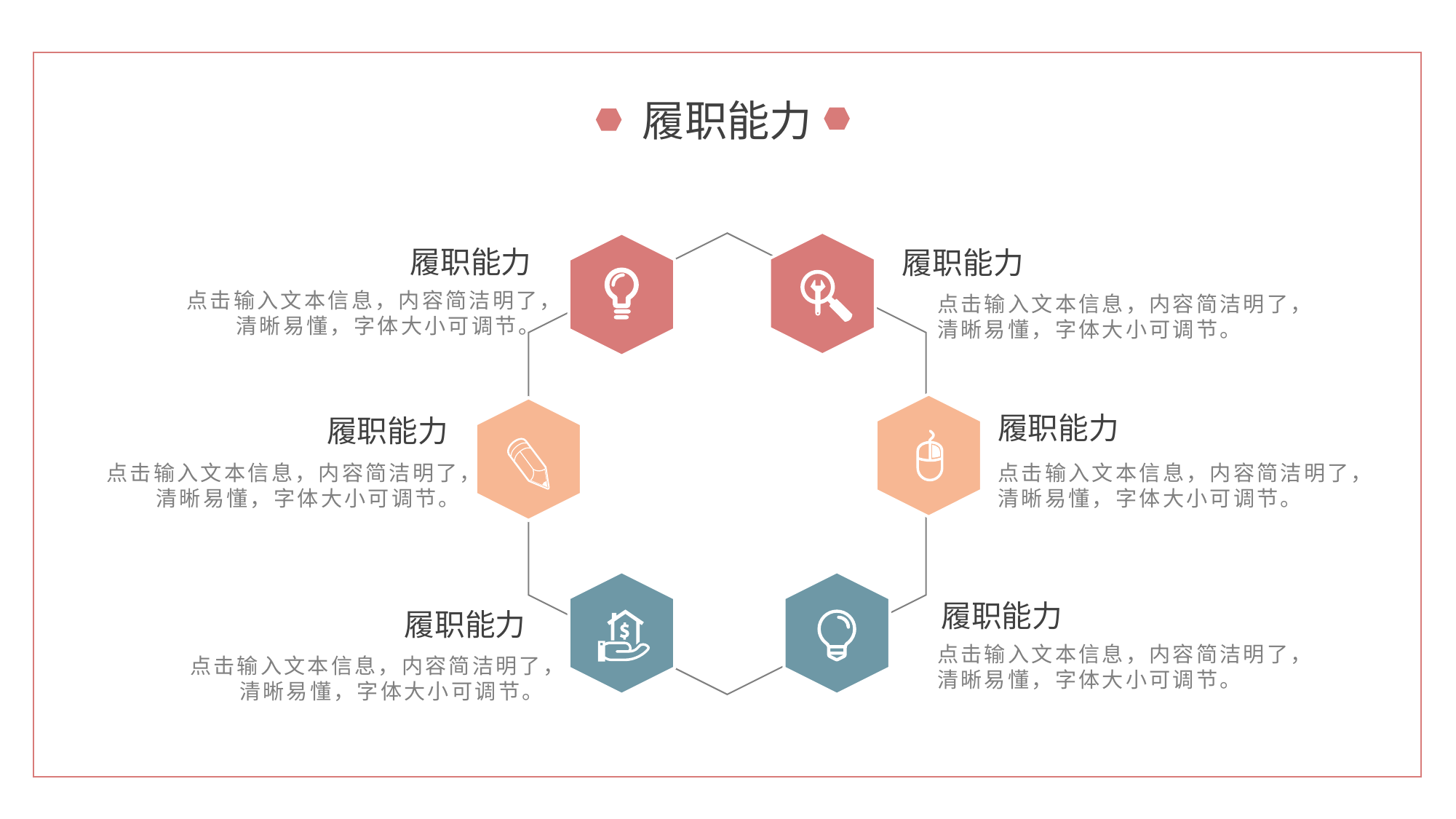

履职能力

履职能力
履职能力

点击输入文本信息，内容简洁明了，清晰易懂，字体大小可调节。
点击输入文本信息，内容简洁明了，清晰易懂，字体大小可调节。

履职能力

履职能力

点击输入文本信息，内容简洁明了，清晰易懂，字体大小可调节。
点击输入文本信息，内容简洁明了，清晰易懂，字体大小可调节。

履职能力
履职能力

点击输入文本信息，内容简洁明了，清晰易懂，字体大小可调节。
点击输入文本信息，内容简洁明了，清晰易懂，字体大小可调节。